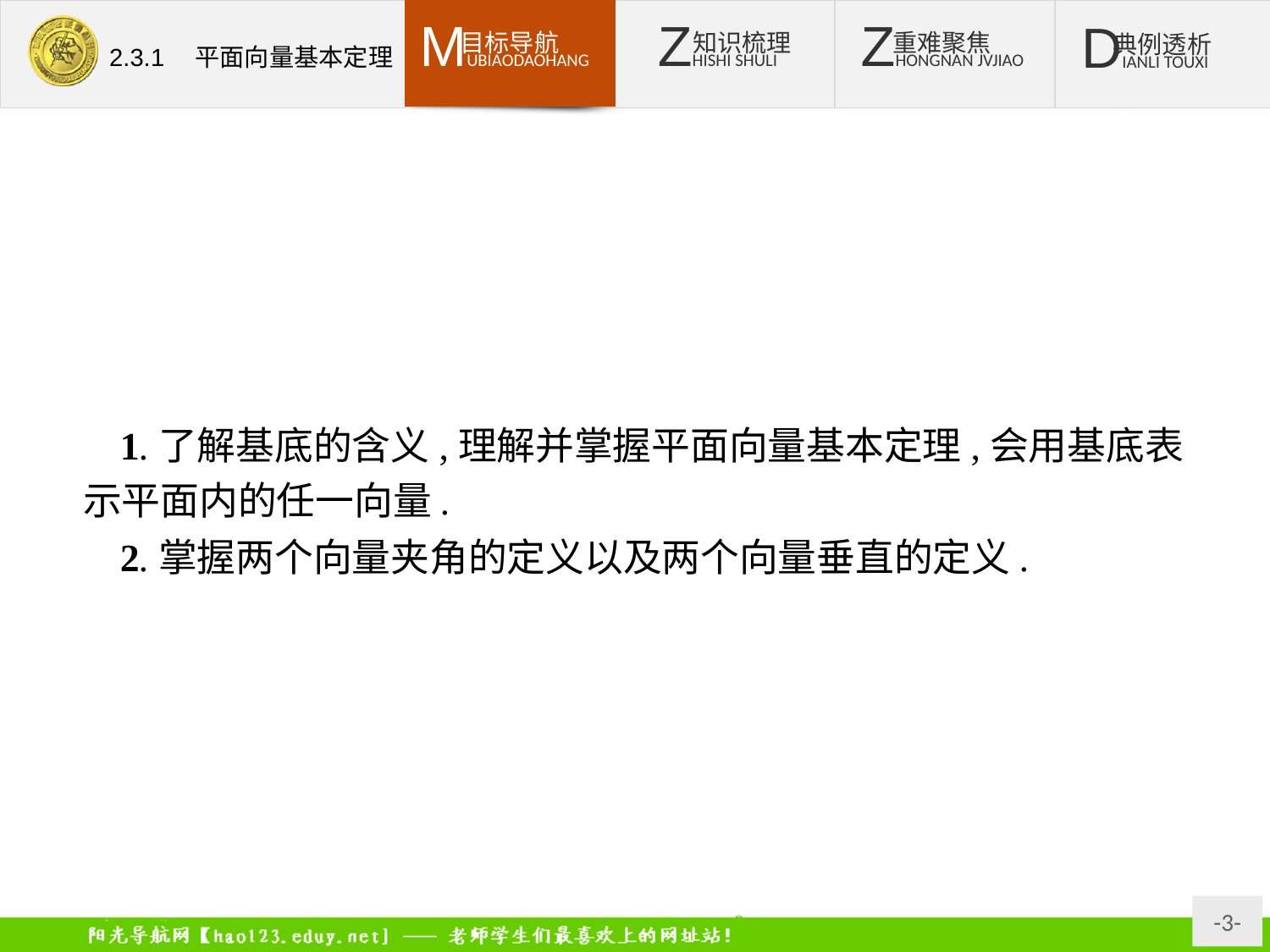

1.了解基底的含义,理解并掌握平面向量基本定理,会用基底表示平面内的任一向量.
2.掌握两个向量夹角的定义以及两个向量垂直的定义.